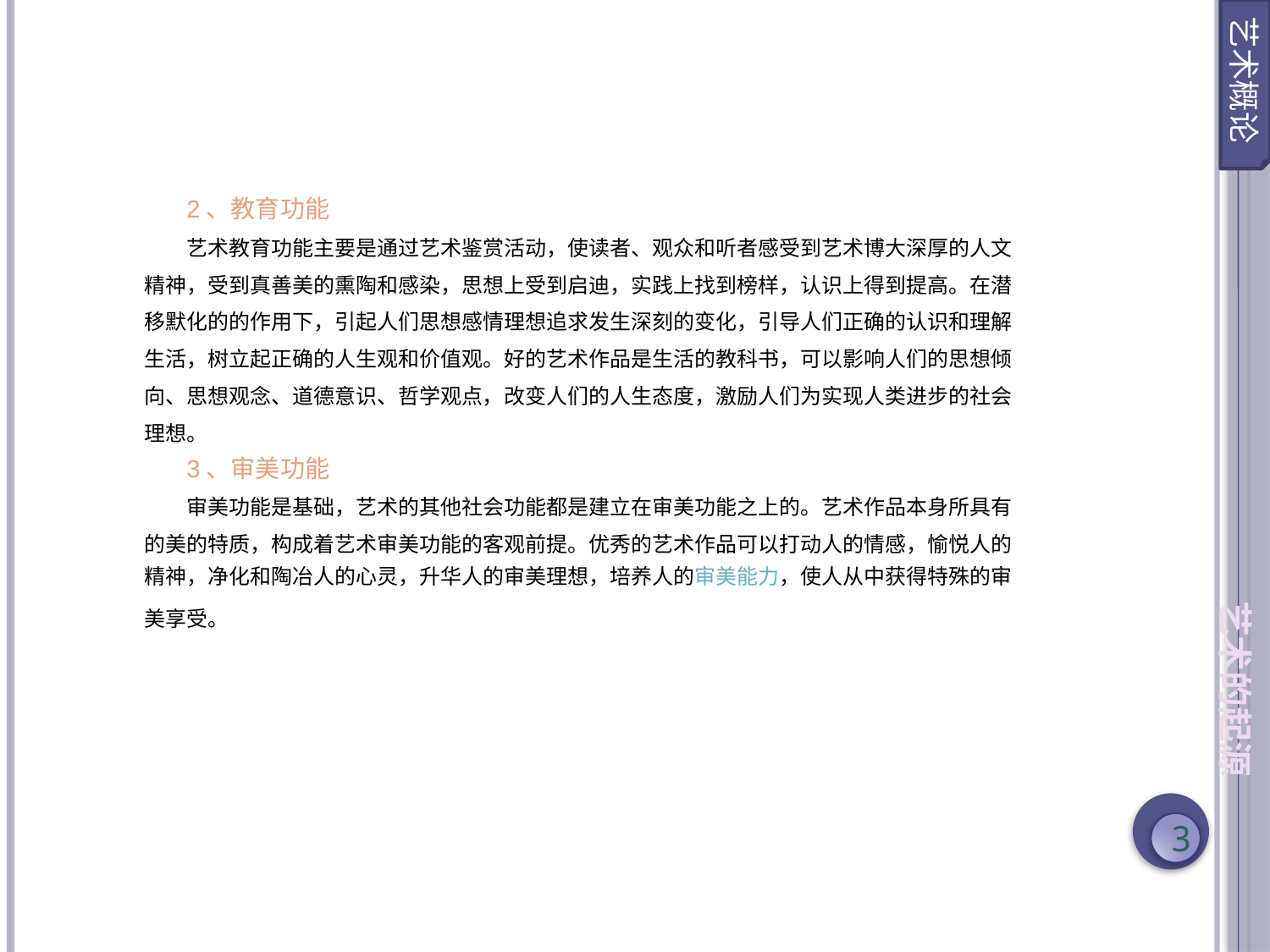

艺术概论
2、教育功能
艺术教育功能主要是通过艺术鉴赏活动，使读者、观众和听者感受到艺术博大深厚的人文精神，受到真善美的熏陶和感染，思想上受到启迪，实践上找到榜样，认识上得到提高。在潜移默化的的作用下，引起人们思想感情理想追求发生深刻的变化，引导人们正确的认识和理解生活，树立起正确的人生观和价值观。好的艺术作品是生活的教科书，可以影响人们的思想倾向、思想观念、道德意识、哲学观点，改变人们的人生态度，激励人们为实现人类进步的社会理想。
3、审美功能
审美功能是基础，艺术的其他社会功能都是建立在审美功能之上的。艺术作品本身所具有的美的特质，构成着艺术审美功能的客观前提。优秀的艺术作品可以打动人的情感，愉悦人的精神，净化和陶冶人的心灵，升华人的审美理想，培养人的审美能力，使人从中获得特殊的审美享受。
艺术的起源
3